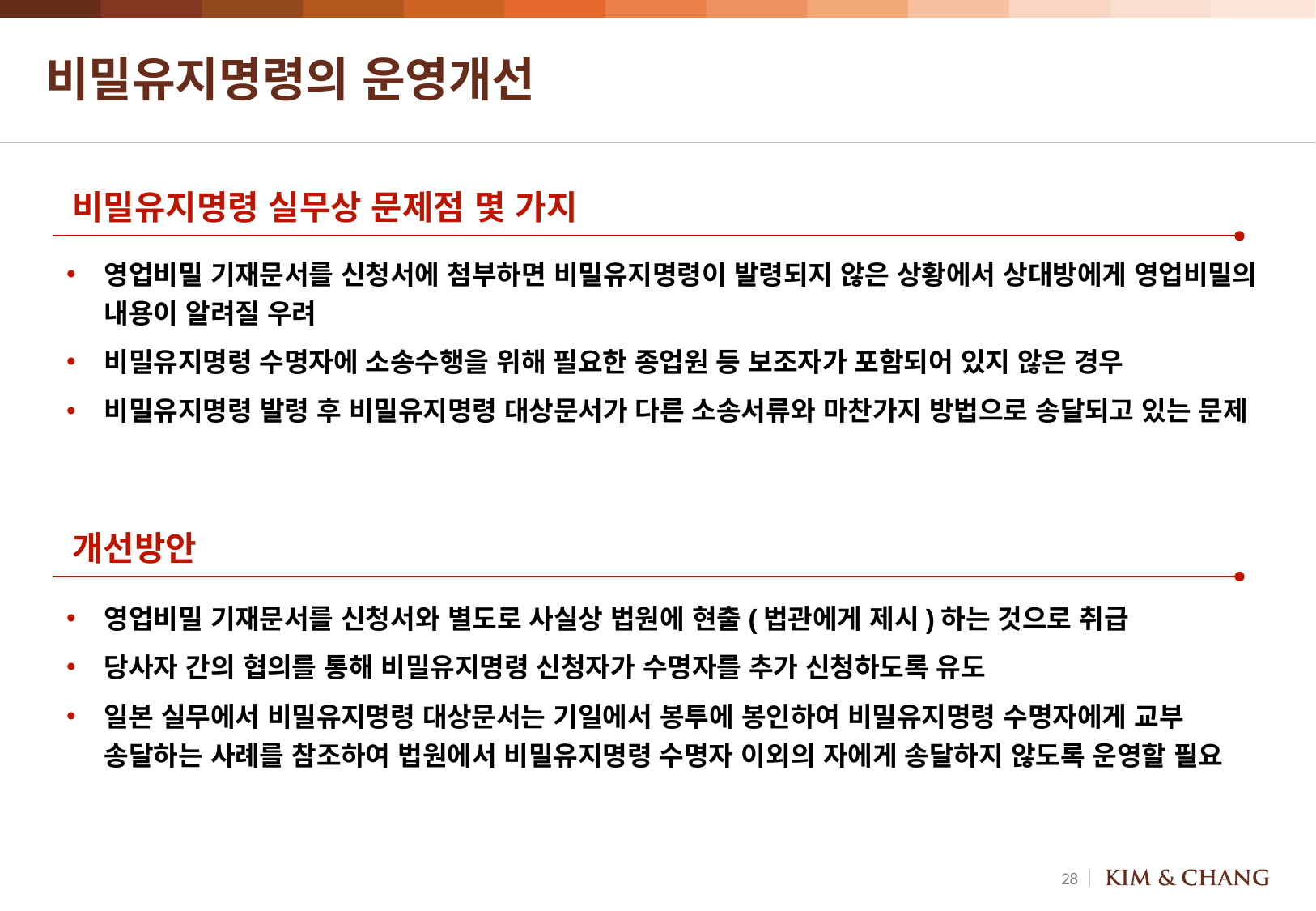

# 비밀유지명령의 운영개선
비밀유지명령 실무상 문제점 몇 가지
영업비밀 기재문서를 신청서에 첨부하면 비밀유지명령이 발령되지 않은 상황에서 상대방에게 영업비밀의 내용이 알려질 우려
비밀유지명령 수명자에 소송수행을 위해 필요한 종업원 등 보조자가 포함되어 있지 않은 경우
비밀유지명령 발령 후 비밀유지명령 대상문서가 다른 소송서류와 마찬가지 방법으로 송달되고 있는 문제
개선방안
영업비밀 기재문서를 신청서와 별도로 사실상 법원에 현출(법관에게 제시)하는 것으로 취급
당사자 간의 협의를 통해 비밀유지명령 신청자가 수명자를 추가 신청하도록 유도
일본 실무에서 비밀유지명령 대상문서는 기일에서 봉투에 봉인하여 비밀유지명령 수명자에게 교부 송달하는 사례를 참조하여 법원에서 비밀유지명령 수명자 이외의 자에게 송달하지 않도록 운영할 필요